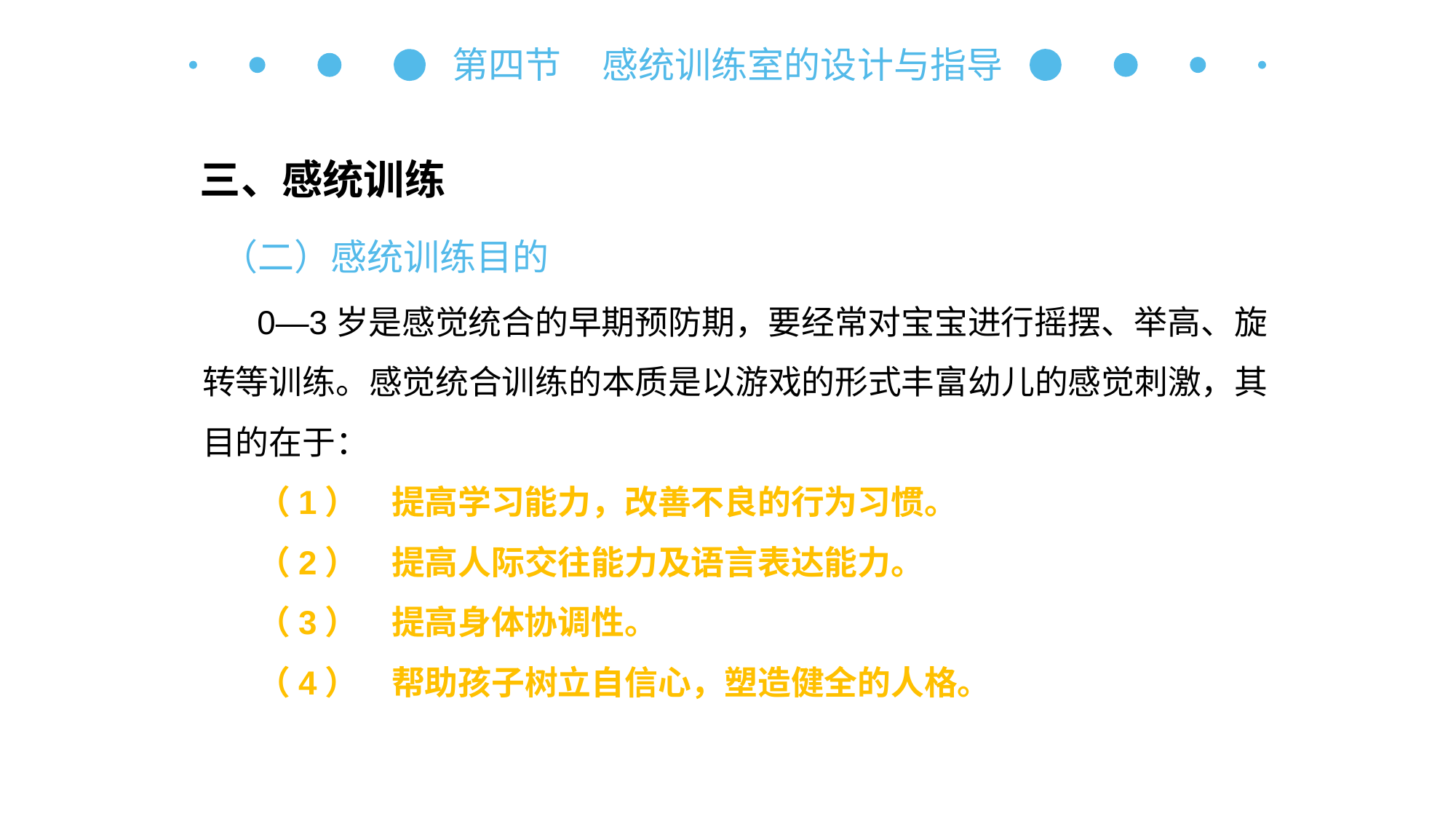

第四节     感统训练室的设计与指导

三、感统训练
（二）感统训练目的
0—3岁是感觉统合的早期预防期，要经常对宝宝进行摇摆、举高、旋转等训练。感觉统合训练的本质是以游戏的形式丰富幼儿的感觉刺激，其目的在于：
（1）　提高学习能力，改善不良的行为习惯。
（2）　提高人际交往能力及语言表达能力。
（3）　提高身体协调性。
（4）　帮助孩子树立自信心，塑造健全的人格。
自主